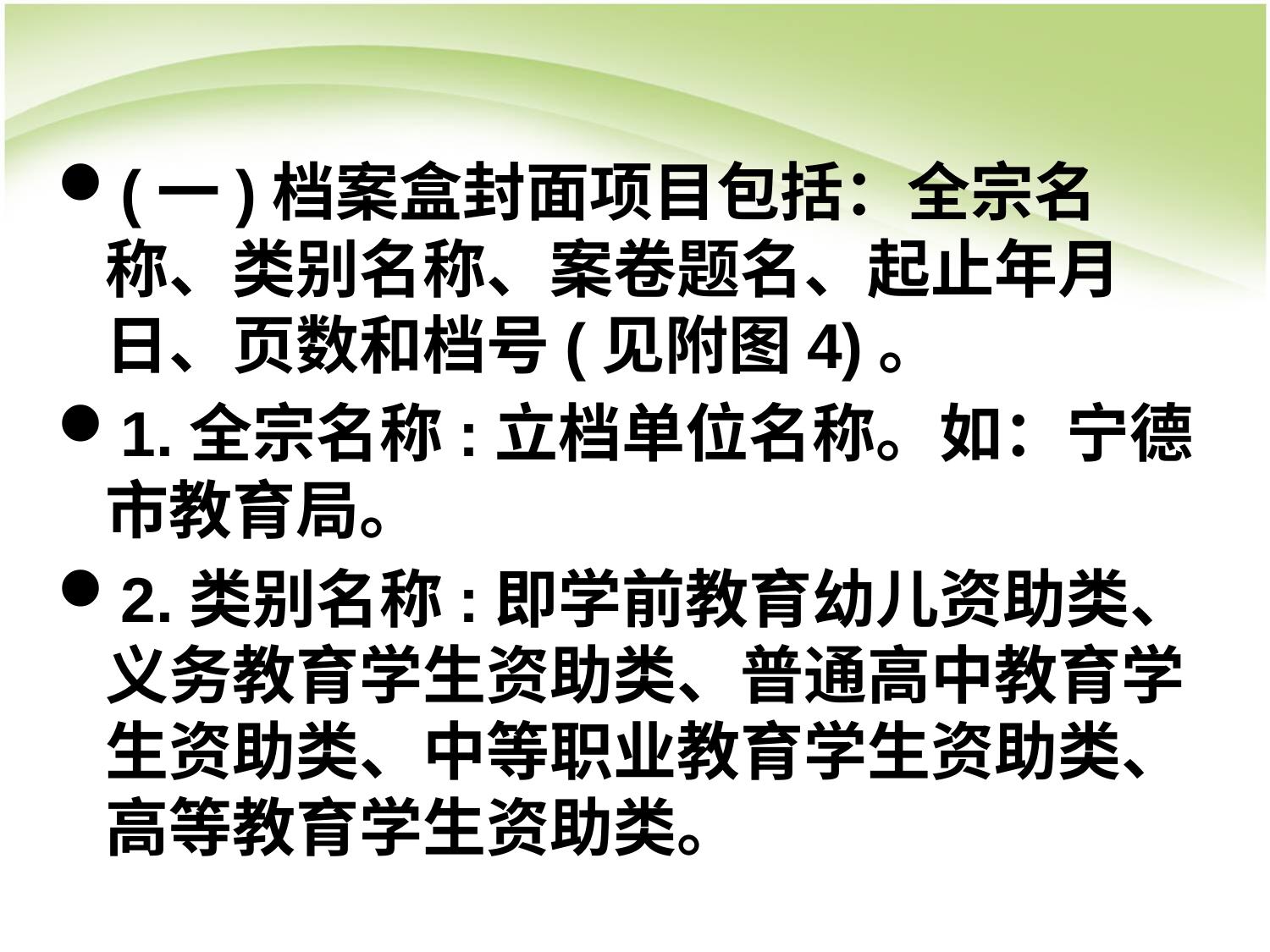

#
(一)档案盒封面项目包括：全宗名称、类别名称、案卷题名、起止年月日、页数和档号(见附图4)。
1.全宗名称:立档单位名称。如：宁德市教育局。
2.类别名称:即学前教育幼儿资助类、义务教育学生资助类、普通高中教育学生资助类、中等职业教育学生资助类、高等教育学生资助类。